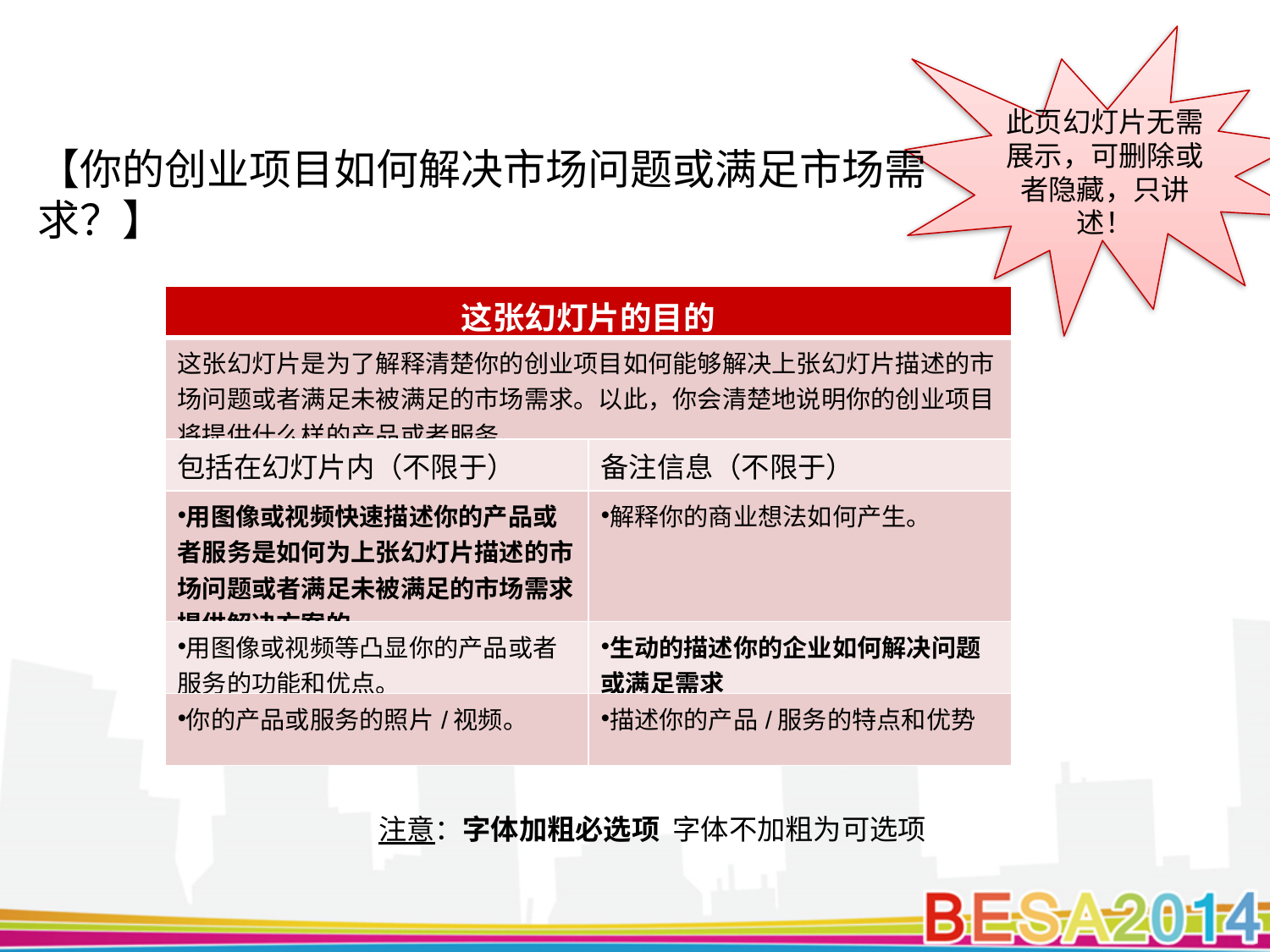

此页幻灯片无需展示，可删除或者隐藏，只讲述！
【你的创业项目如何解决市场问题或满足市场需求？】
| 这张幻灯片的目的 |  |
| --- | --- |
| 这张幻灯片是为了解释清楚你的创业项目如何能够解决上张幻灯片描述的市场问题或者满足未被满足的市场需求。以此，你会清楚地说明你的创业项目将提供什么样的产品或者服务。 |  |
| 包括在幻灯片内（不限于） | 备注信息（不限于） |
| 用图像或视频快速描述你的产品或者服务是如何为上张幻灯片描述的市场问题或者满足未被满足的市场需求提供解决方案的。 | 解释你的商业想法如何产生。 |
| 用图像或视频等凸显你的产品或者服务的功能和优点。 | 生动的描述你的企业如何解决问题或满足需求 |
| 你的产品或服务的照片/视频。 | 描述你的产品/服务的特点和优势 |
注意：字体加粗必选项  字体不加粗为可选项